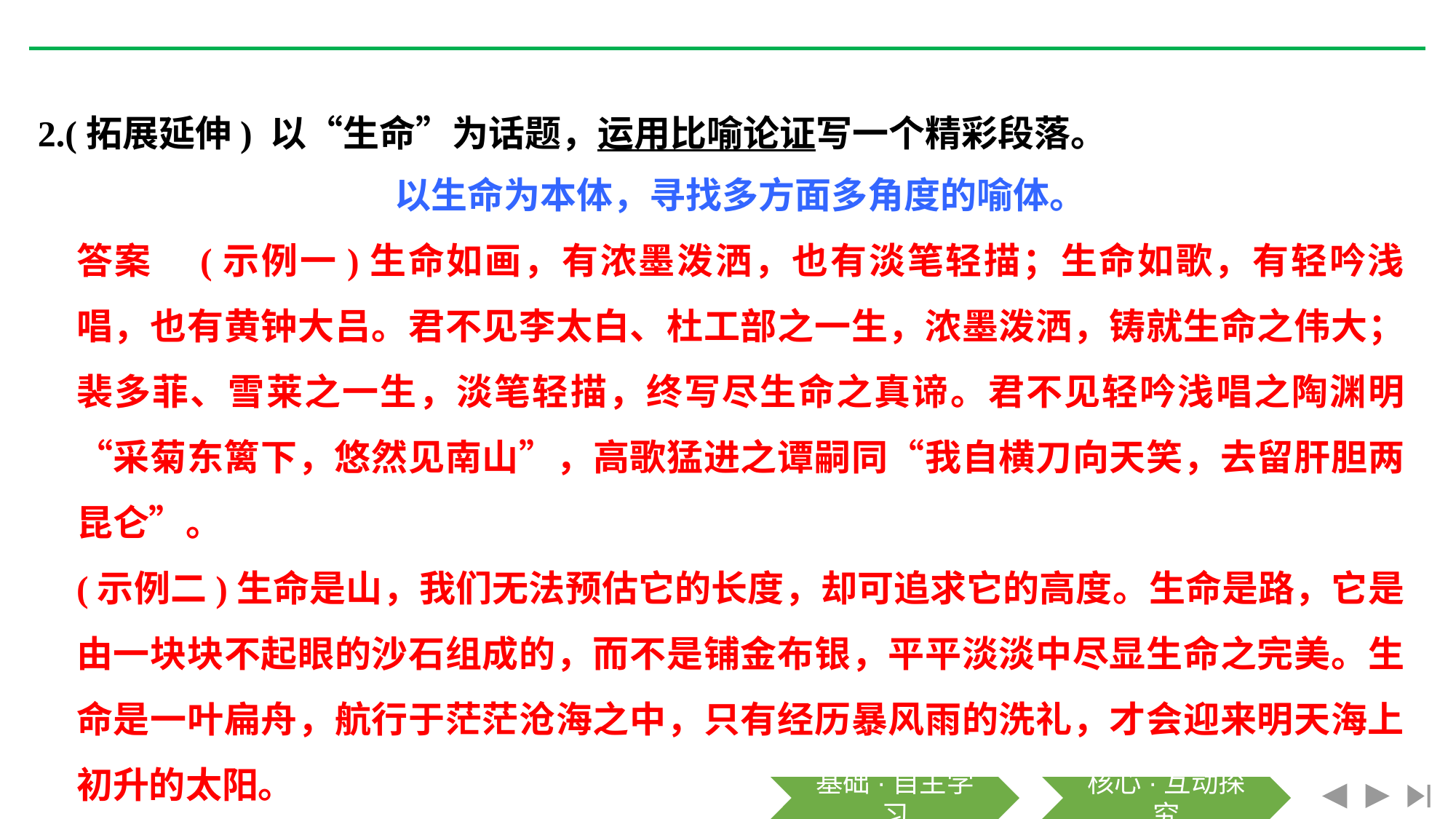

2.(拓展延伸) 以“生命”为话题，运用比喻论证写一个精彩段落。
以生命为本体，寻找多方面多角度的喻体。
答案　(示例一)生命如画，有浓墨泼洒，也有淡笔轻描；生命如歌，有轻吟浅唱，也有黄钟大吕。君不见李太白、杜工部之一生，浓墨泼洒，铸就生命之伟大；裴多菲、雪莱之一生，淡笔轻描，终写尽生命之真谛。君不见轻吟浅唱之陶渊明“采菊东篱下，悠然见南山”，高歌猛进之谭嗣同“我自横刀向天笑，去留肝胆两昆仑”。
(示例二)生命是山，我们无法预估它的长度，却可追求它的高度。生命是路，它是由一块块不起眼的沙石组成的，而不是铺金布银，平平淡淡中尽显生命之完美。生命是一叶扁舟，航行于茫茫沧海之中，只有经历暴风雨的洗礼，才会迎来明天海上初升的太阳。